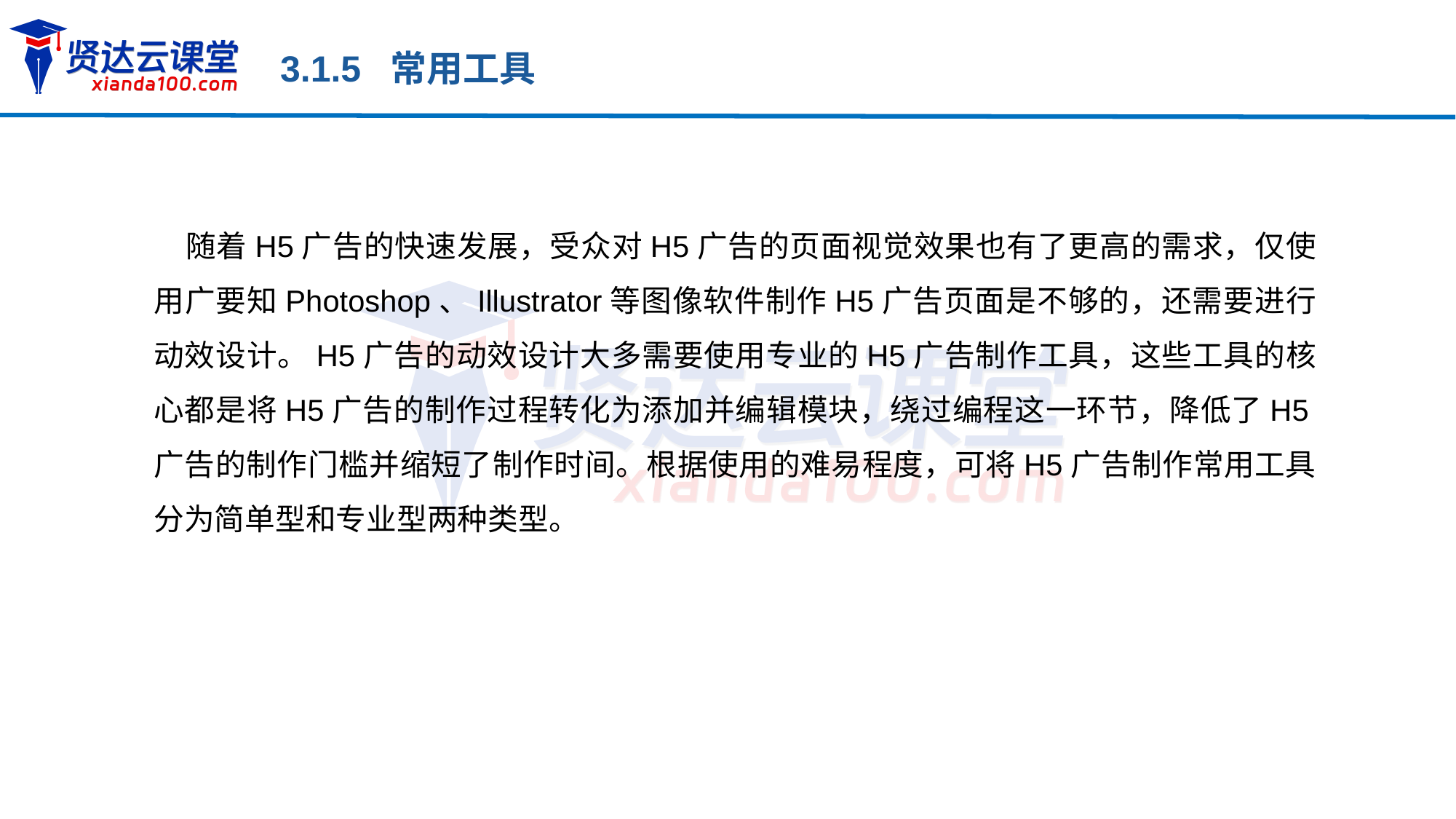

3.1.5  常用工具
随着H5广告的快速发展，受众对H5广告的页面视觉效果也有了更高的需求，仅使用广要知Photoshop、Illustrator等图像软件制作H5广告页面是不够的，还需要进行动效设计。H5广告的动效设计大多需要使用专业的H5广告制作工具，这些工具的核心都是将H5广告的制作过程转化为添加并编辑模块，绕过编程这一环节，降低了H5广告的制作门槛并缩短了制作时间。根据使用的难易程度，可将H5广告制作常用工具分为简单型和专业型两种类型。